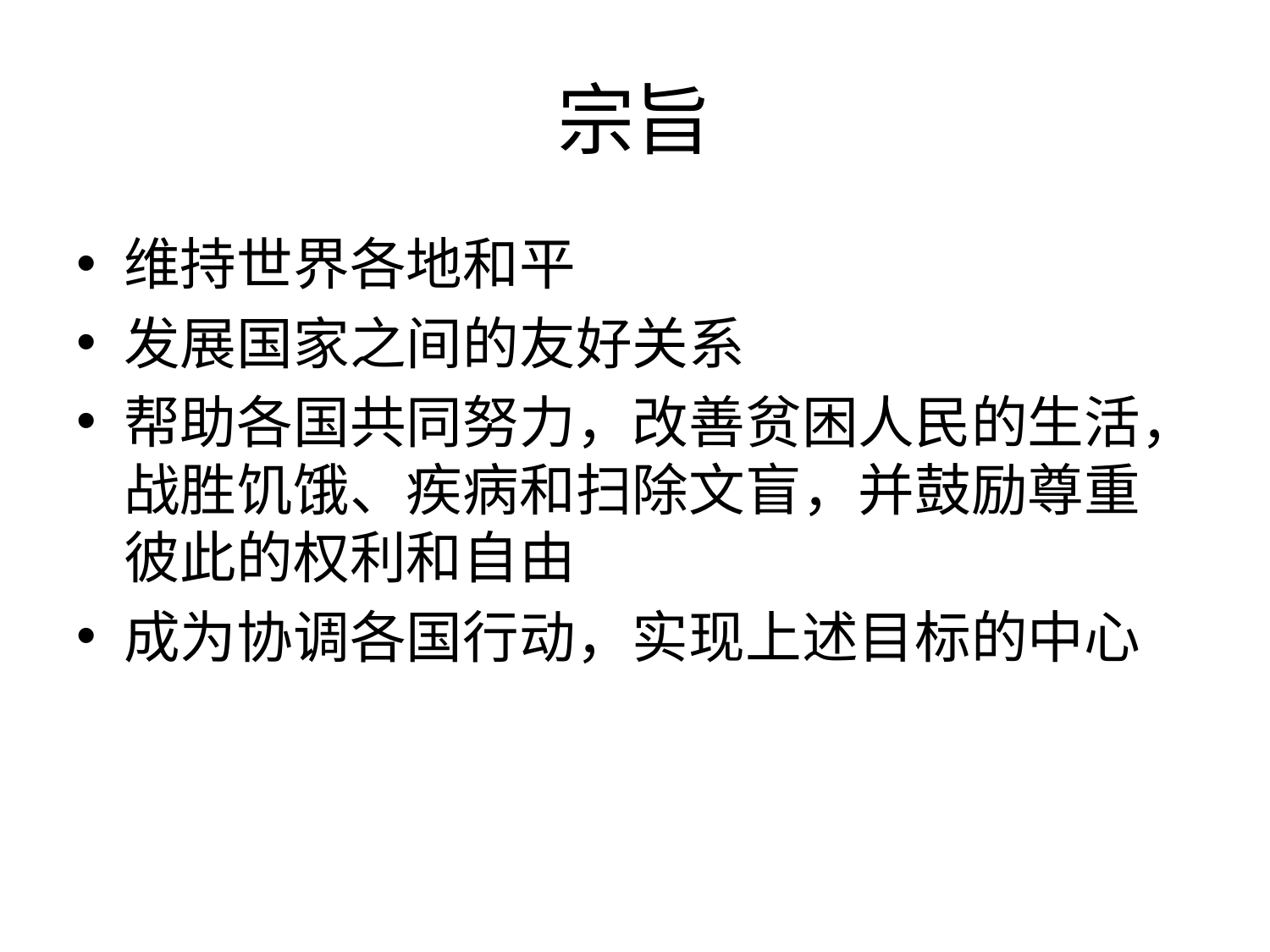

# 宗旨
维持世界各地和平
发展国家之间的友好关系
帮助各国共同努力，改善贫困人民的生活，战胜饥饿、疾病和扫除文盲，并鼓励尊重彼此的权利和自由
成为协调各国行动，实现上述目标的中心